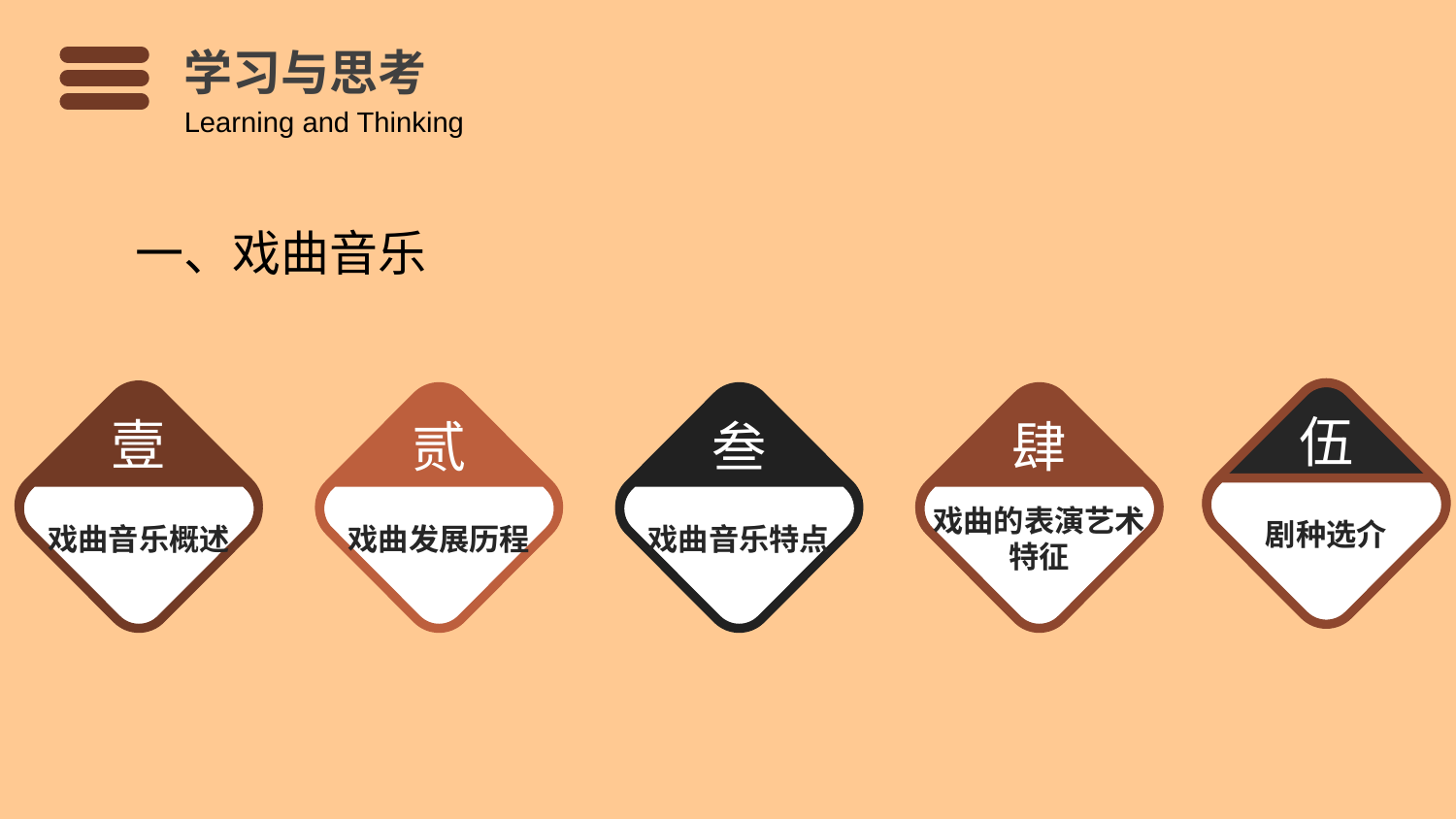

学习与思考
Learning and Thinking
一、戏曲音乐
伍
壹
贰
叁
肆
戏曲音乐概述
戏曲发展历程
戏曲音乐特点
戏曲的表演艺术特征
剧种选介